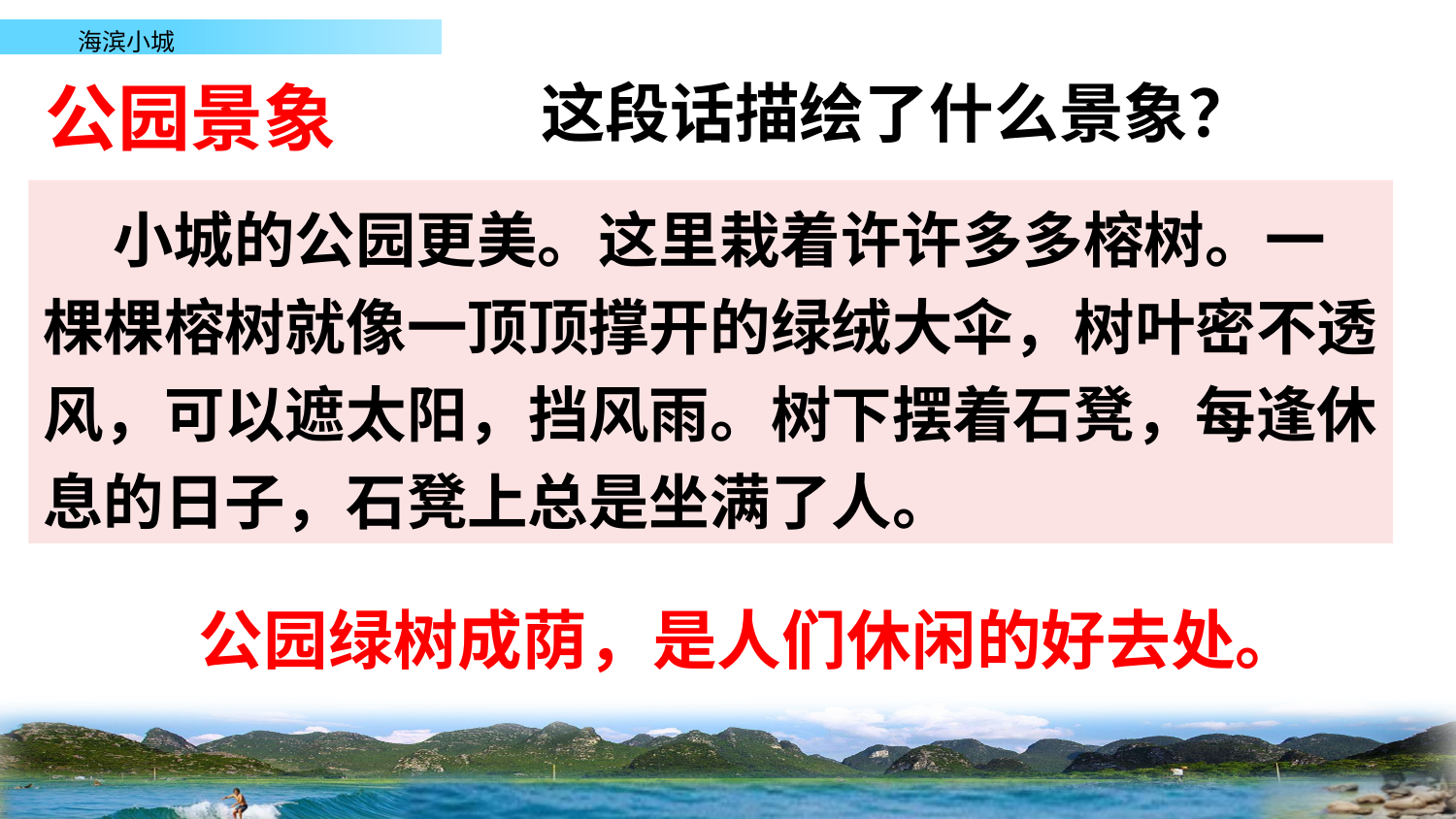

公园景象
这段话描绘了什么景象？
    小城的公园更美。这里栽着许许多多榕树。一棵棵榕树就像一顶顶撑开的绿绒大伞，树叶密不透风，可以遮太阳，挡风雨。树下摆着石凳，每逢休息的日子，石凳上总是坐满了人。
公园绿树成荫，是人们休闲的好去处。